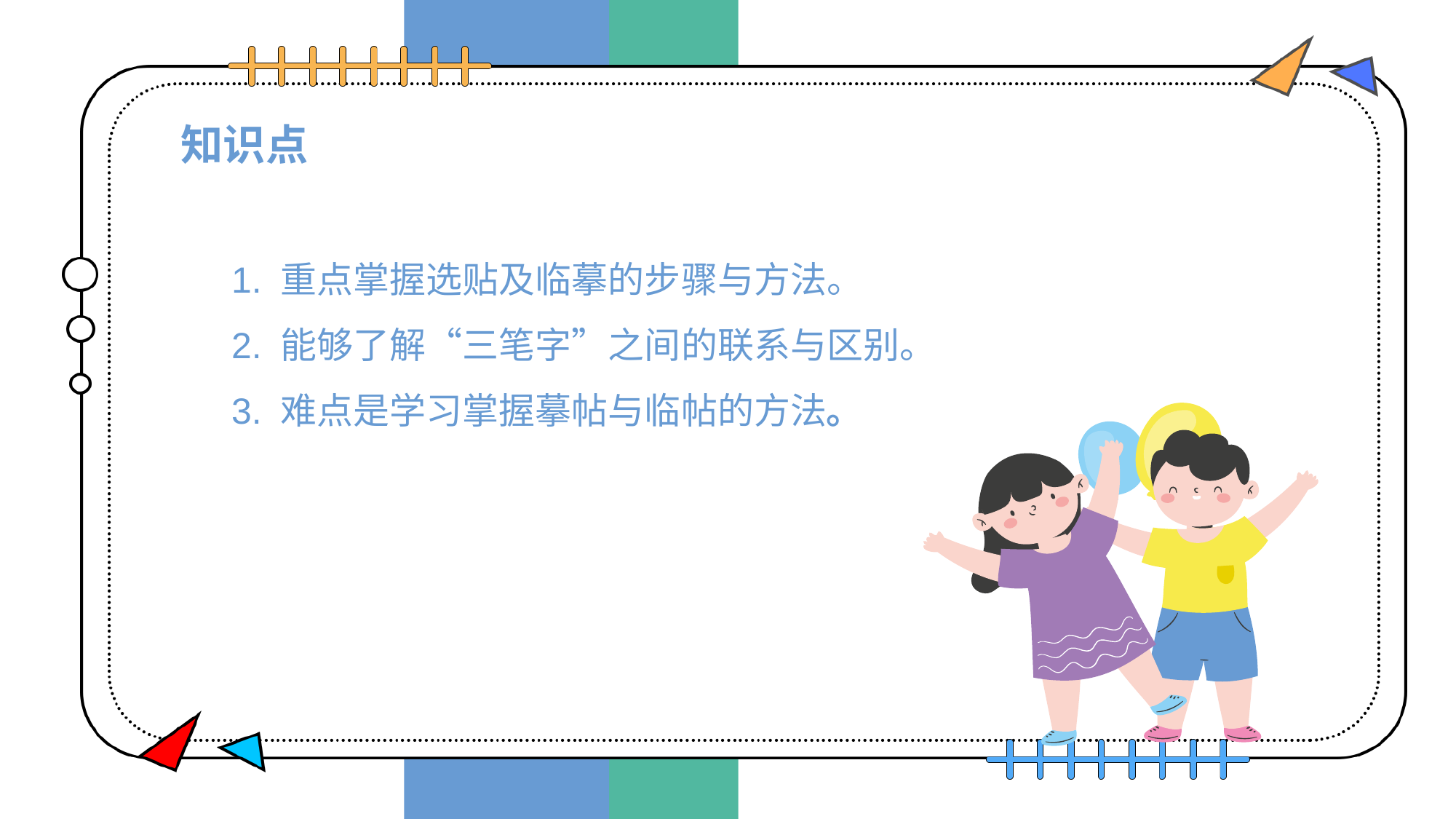

# 知识点

1. 重点掌握选贴及临摹的步骤与方法。
2. 能够了解“三笔字”之间的联系与区别。
3. 难点是学习掌握摹帖与临帖的方法。